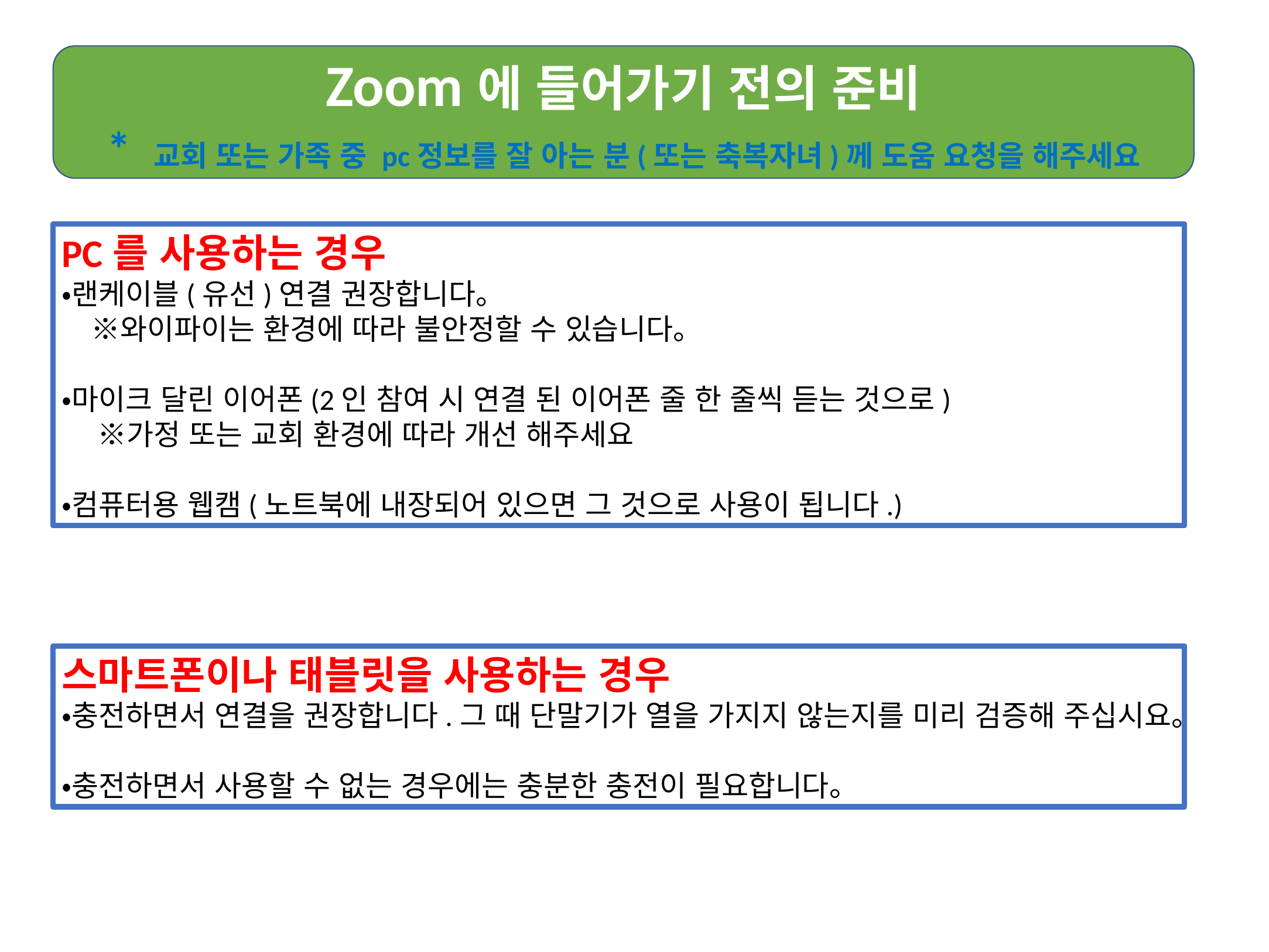

Zoom에 들어가기 전의 준비
* 교회 또는 가족 중 pc정보를 잘 아는 분(또는 축복자녀)께 도움 요청을 해주세요
PC를 사용하는 경우
・랜케이블(유선)연결 권장합니다。
　※와이파이는 환경에 따라 불안정할 수 있습니다。

・마이크 달린 이어폰(2인 참여 시 연결 된 이어폰 줄 한 줄씩 듣는 것으로)
　 ※가정 또는 교회 환경에 따라 개선 해주세요
・컴퓨터용 웹캠(노트북에 내장되어 있으면 그 것으로 사용이 됩니다.)
스마트폰이나 태블릿을 사용하는 경우
・충전하면서 연결을 권장합니다.그 때 단말기가 열을 가지지 않는지를 미리 검증해 주십시요。
・충전하면서 사용할 수 없는 경우에는 충분한 충전이 필요합니다。